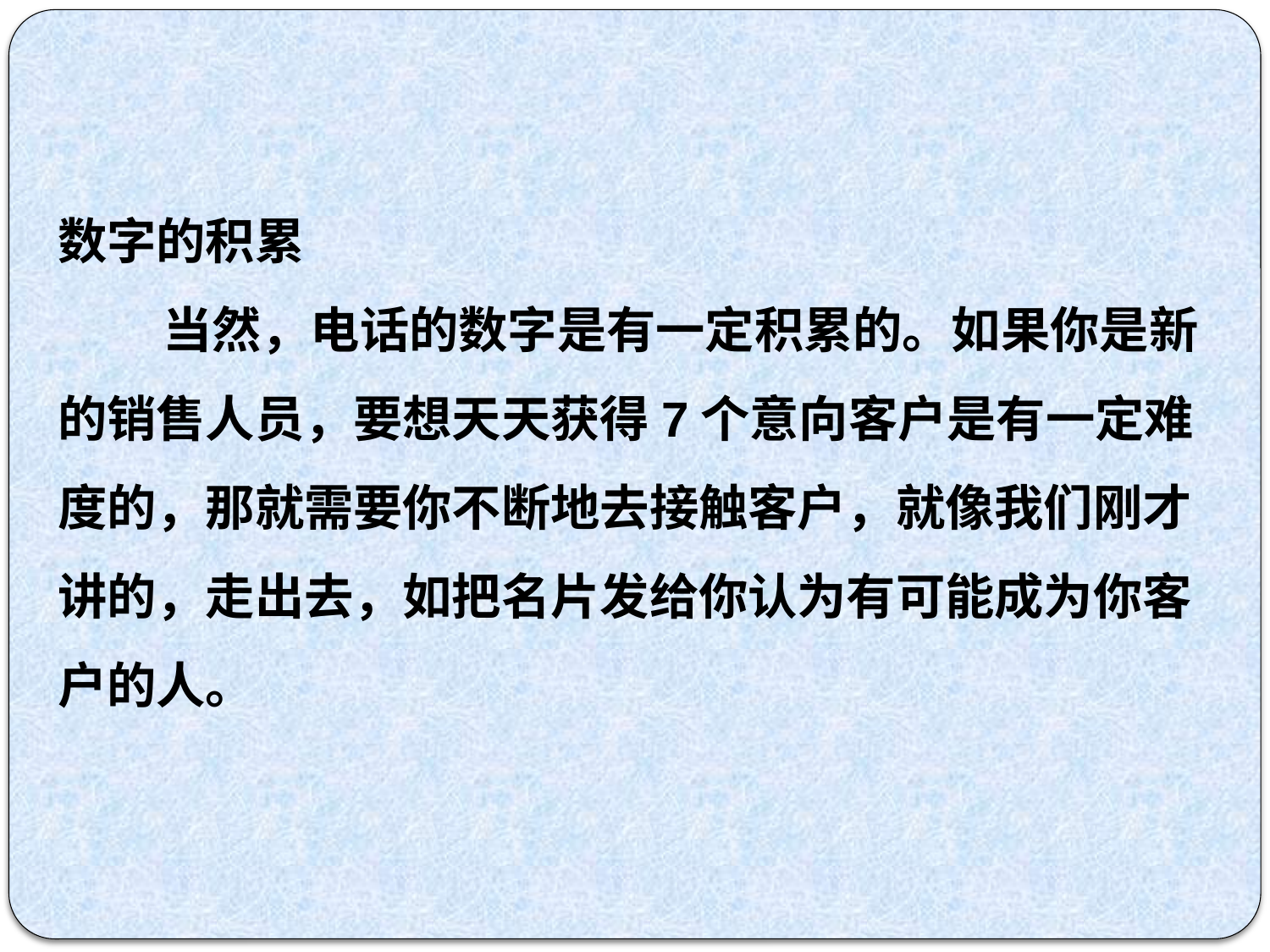

数字的积累
     当然，电话的数字是有一定积累的。如果你是新的销售人员，要想天天获得7个意向客户是有一定难度的，那就需要你不断地去接触客户，就像我们刚才讲的，走出去，如把名片发给你认为有可能成为你客户的人。